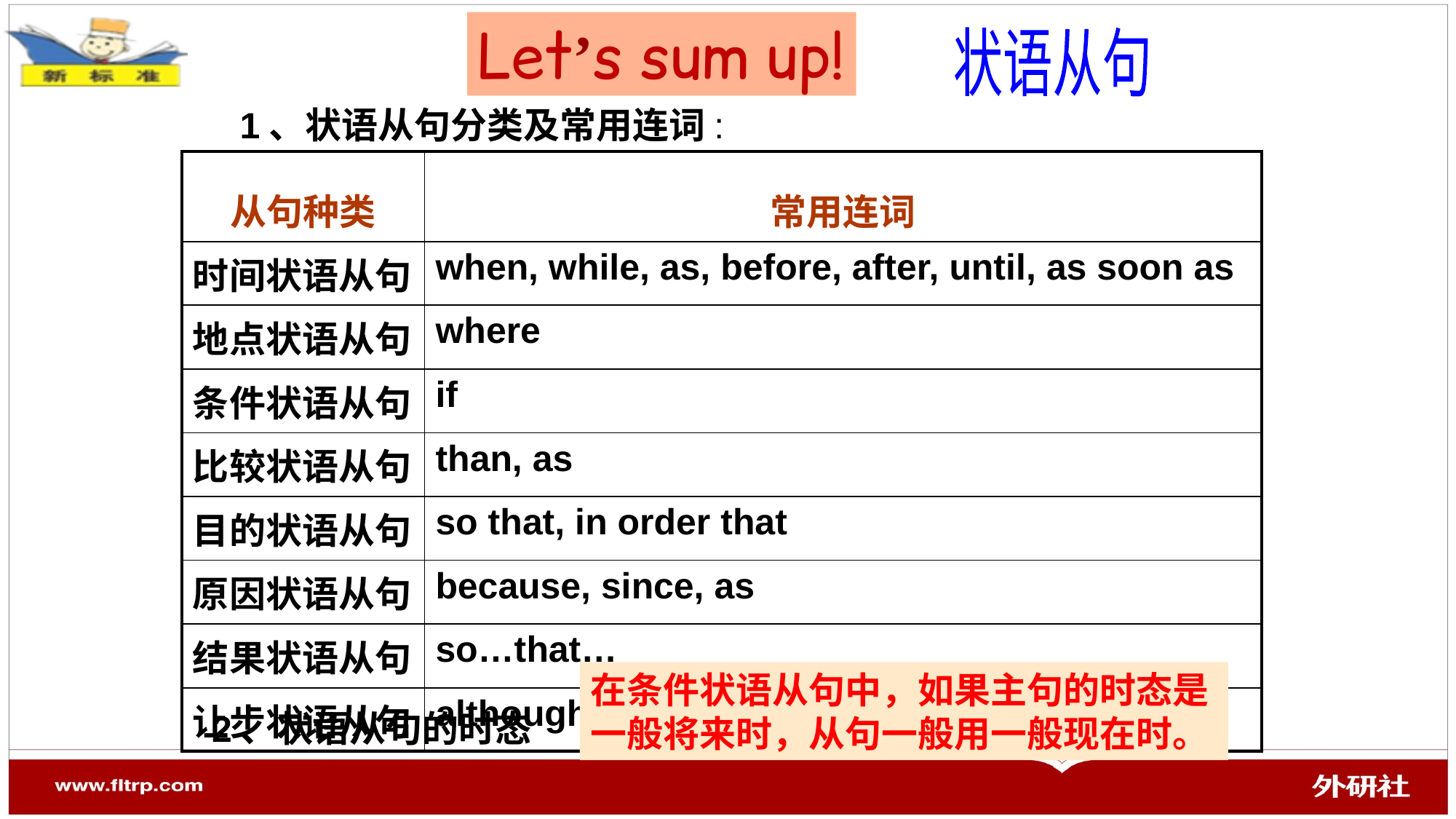

Let’s sum up!
 状语从句
1、状语从句分类及常用连词:
| 从句种类 | 常用连词 |
| --- | --- |
| 时间状语从句 | when, while, as, before, after, until, as soon as |
| 地点状语从句 | where |
| 条件状语从句 | if |
| 比较状语从句 | than, as |
| 目的状语从句 | so that, in order that |
| 原因状语从句 | because, since, as |
| 结果状语从句 | so…that… |
| 让步状语从句 | although, though |
在条件状语从句中，如果主句的时态是
一般将来时，从句一般用一般现在时。
2、状语从句的时态